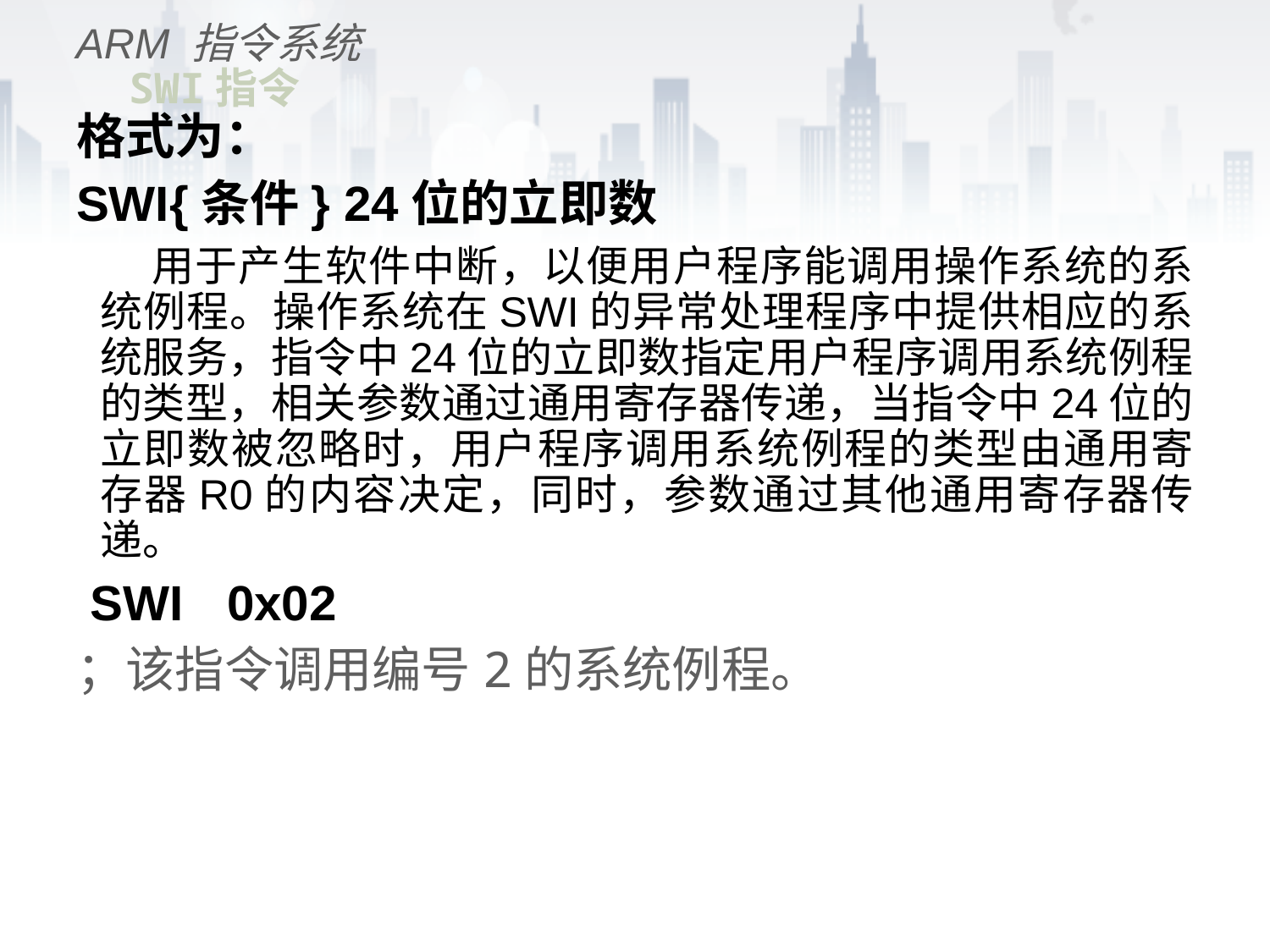

ARM 指令系统
# SWI指令
格式为：
SWI{条件} 24位的立即数
      用于产生软件中断，以便用户程序能调用操作系统的系统例程。操作系统在SWI的异常处理程序中提供相应的系统服务，指令中24位的立即数指定用户程序调用系统例程的类型，相关参数通过通用寄存器传递，当指令中24位的立即数被忽略时，用户程序调用系统例程的类型由通用寄存器R0的内容决定，同时，参数通过其他通用寄存器传递。
 SWI 	0x02
；该指令调用编号2的系统例程。